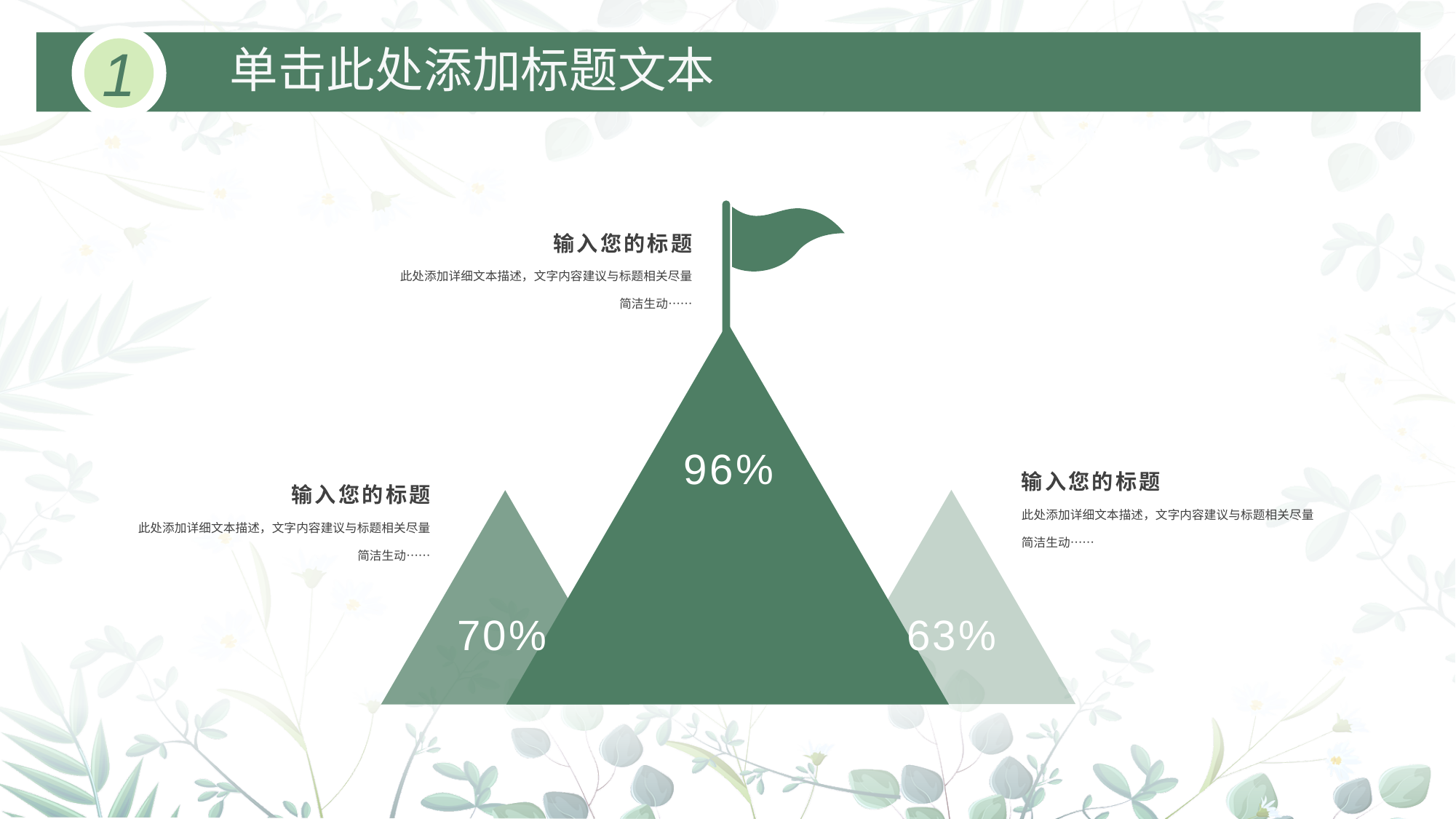

1
单击此处添加标题文本

输入您的标题
此处添加详细文本描述，文字内容建议与标题相关尽量简洁生动……

96%
输入您的标题
此处添加详细文本描述，文字内容建议与标题相关尽量简洁生动……
输入您的标题
此处添加详细文本描述，文字内容建议与标题相关尽量简洁生动……

70%
63%